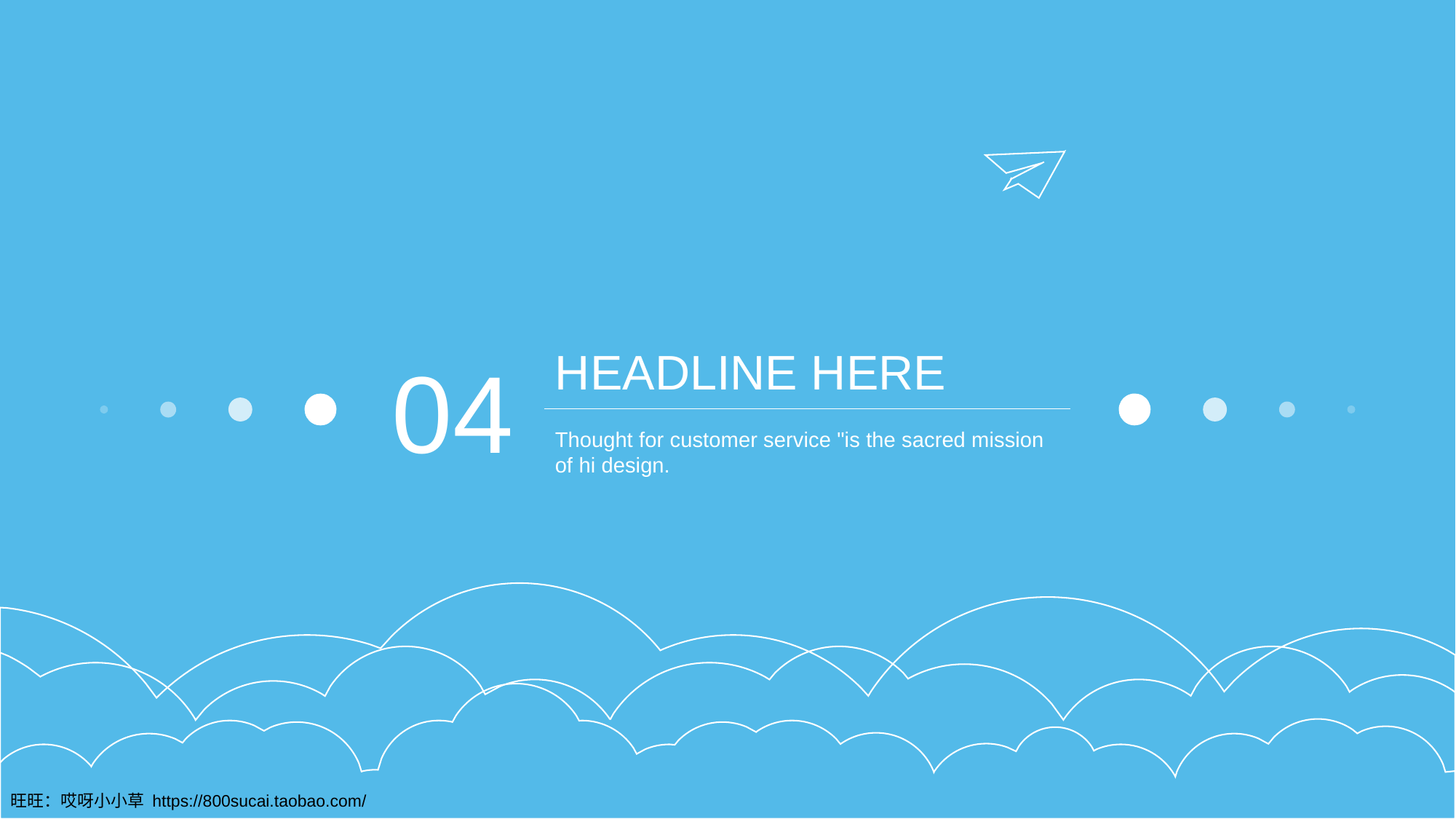

HEADLINE HERE
Thought for customer service "is the sacred mission of hi design.
04

旺旺：哎呀小小草 https://800sucai.taobao.com/